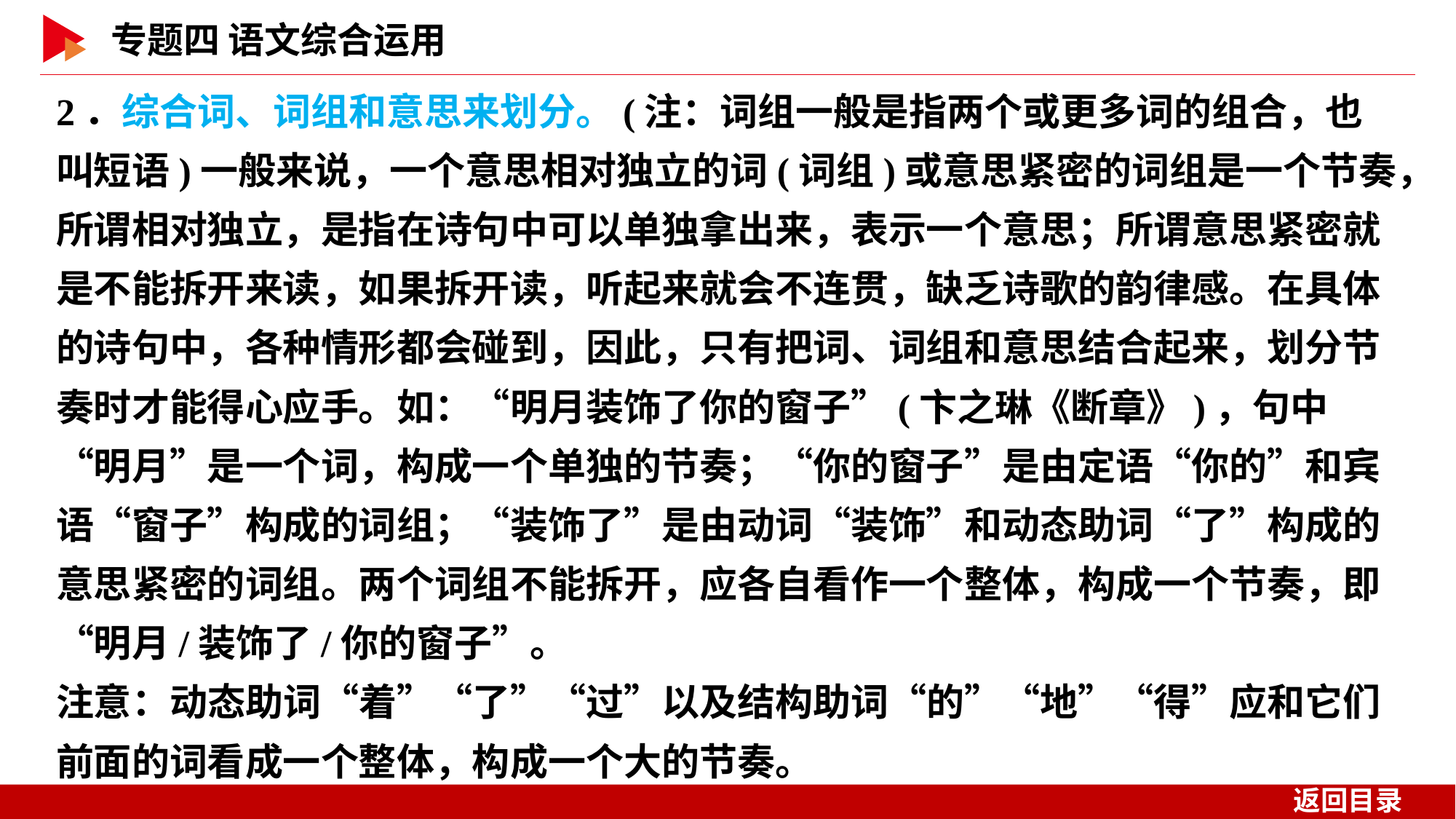

2．综合词、词组和意思来划分。(注：词组一般是指两个或更多词的组合，也叫短语)一般来说，一个意思相对独立的词(词组)或意思紧密的词组是一个节奏，所谓相对独立，是指在诗句中可以单独拿出来，表示一个意思；所谓意思紧密就是不能拆开来读，如果拆开读，听起来就会不连贯，缺乏诗歌的韵律感。在具体的诗句中，各种情形都会碰到，因此，只有把词、词组和意思结合起来，划分节奏时才能得心应手。如：“明月装饰了你的窗子”(卞之琳《断章》)，句中“明月”是一个词，构成一个单独的节奏；“你的窗子”是由定语“你的”和宾语“窗子”构成的词组；“装饰了”是由动词“装饰”和动态助词“了”构成的意思紧密的词组。两个词组不能拆开，应各自看作一个整体，构成一个节奏，即“明月/装饰了/你的窗子”。
注意：动态助词“着”“了”“过”以及结构助词“的”“地”“得”应和它们前面的词看成一个整体，构成一个大的节奏。